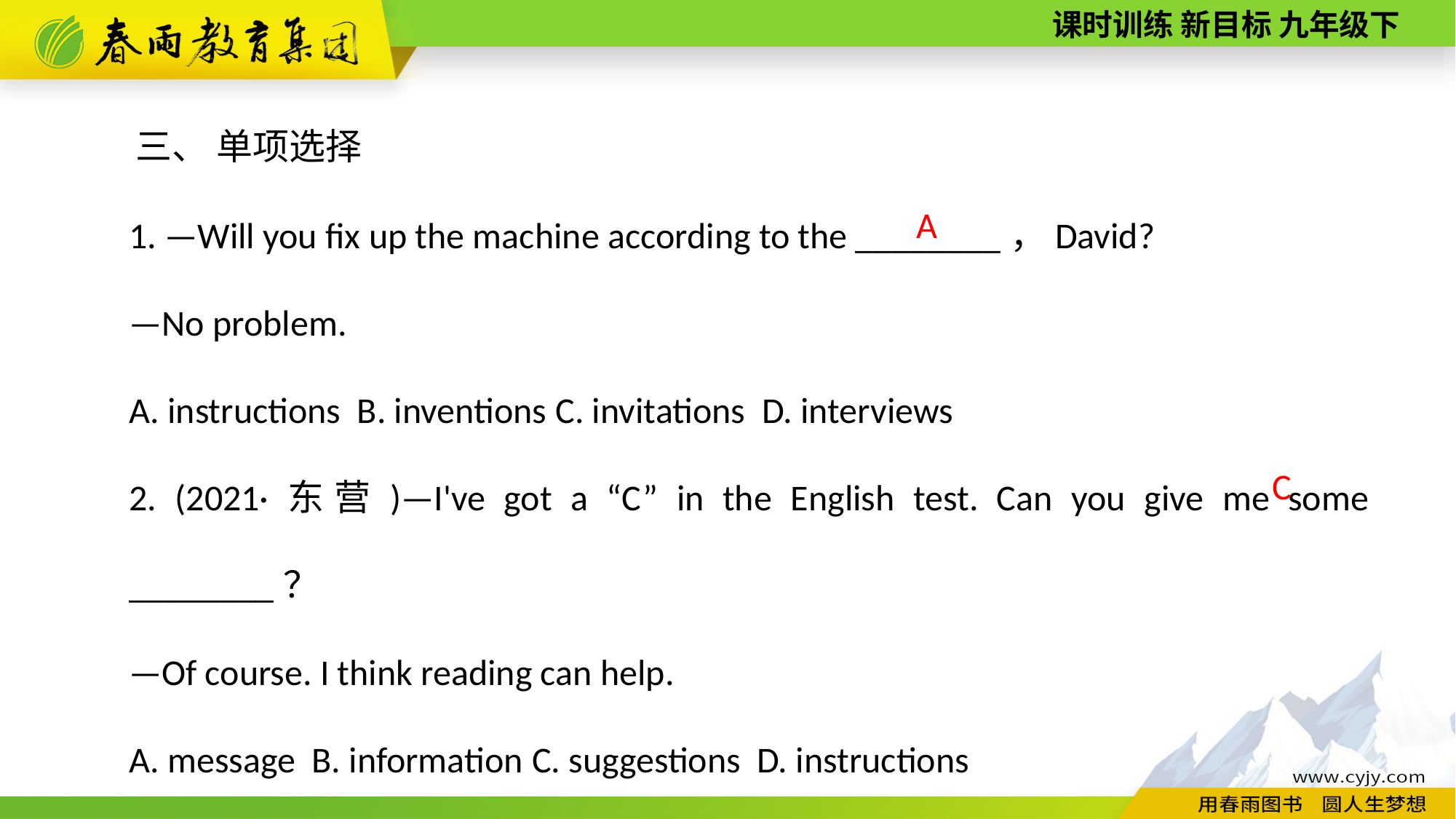

三、 单项选择
1. —Will you fix up the machine according to the ________，David?
—No problem.
A. instructions  B. inventions  C. invitations  D. interviews
2. (2021·东营)—I've got a “C” in the English test. Can you give me some ________？
—Of course. I think reading can help.
A. message  B. information  C. suggestions  D. instructions
 A
C